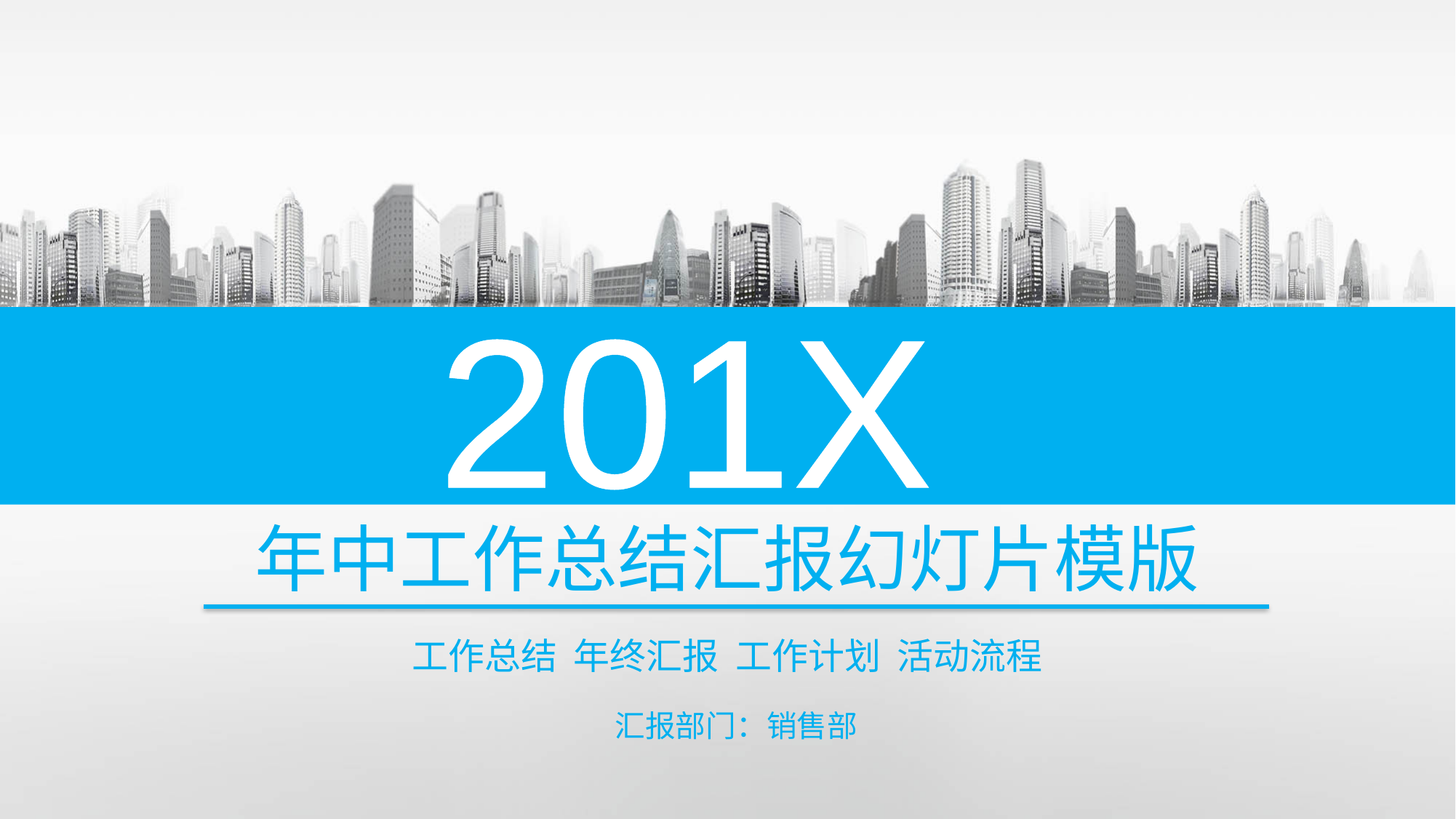

201X

年中工作总结汇报幻灯片模版
工作总结  年终汇报  工作计划  活动流程
汇报部门：销售部